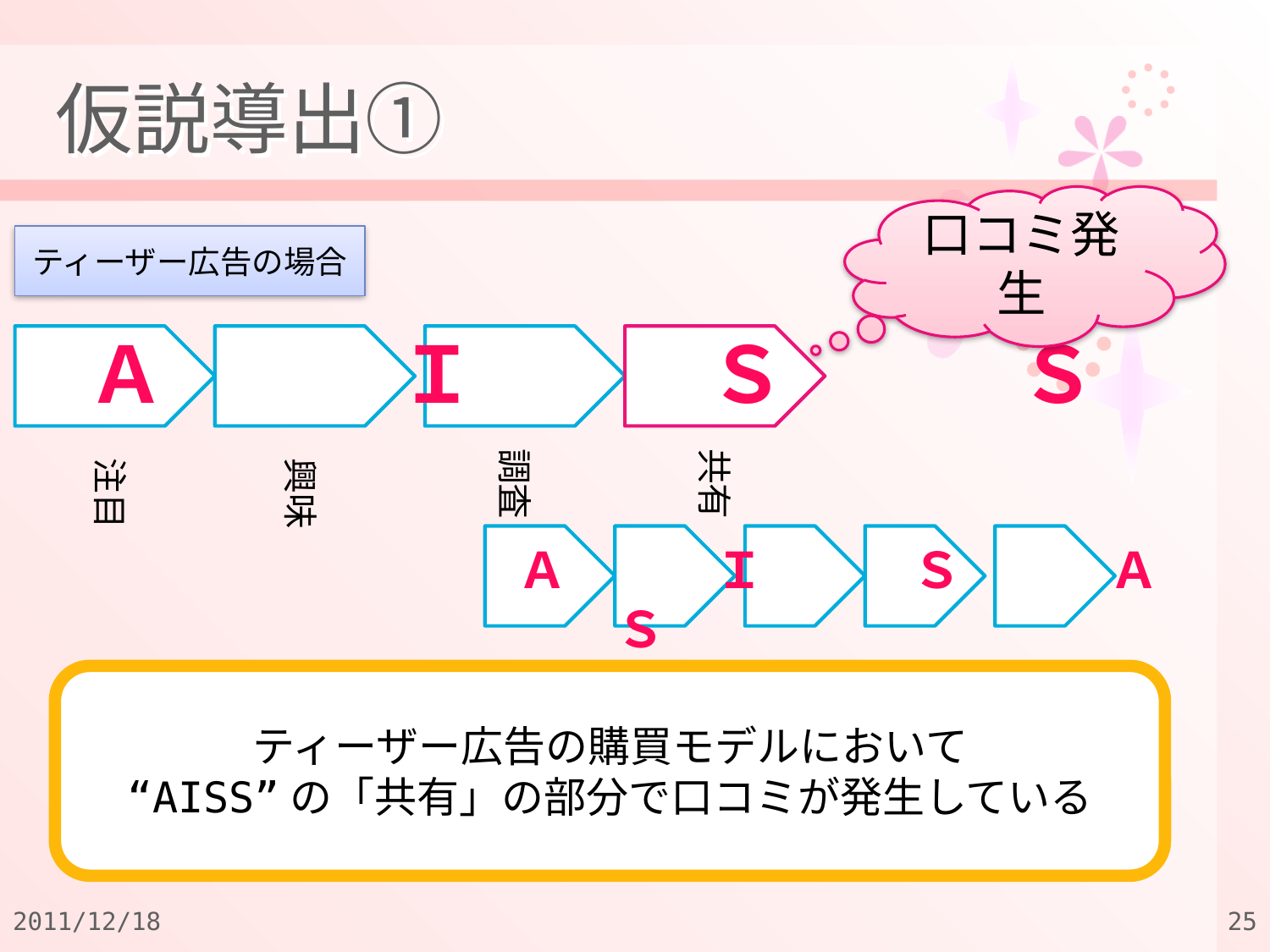

# 仮説導出①
口コミ発生
ティーザー広告の場合
Ａ　　　Ｉ　　　Ｓ　　　Ｓ

調査
共有
注目
興味

Ａ　　　Ｉ　　　Ｓ　　　Ａ　　　Ｓ
ティーザー広告の購買モデルにおいて
“AISS”の「共有」の部分で口コミが発生している
2011/12/18
25